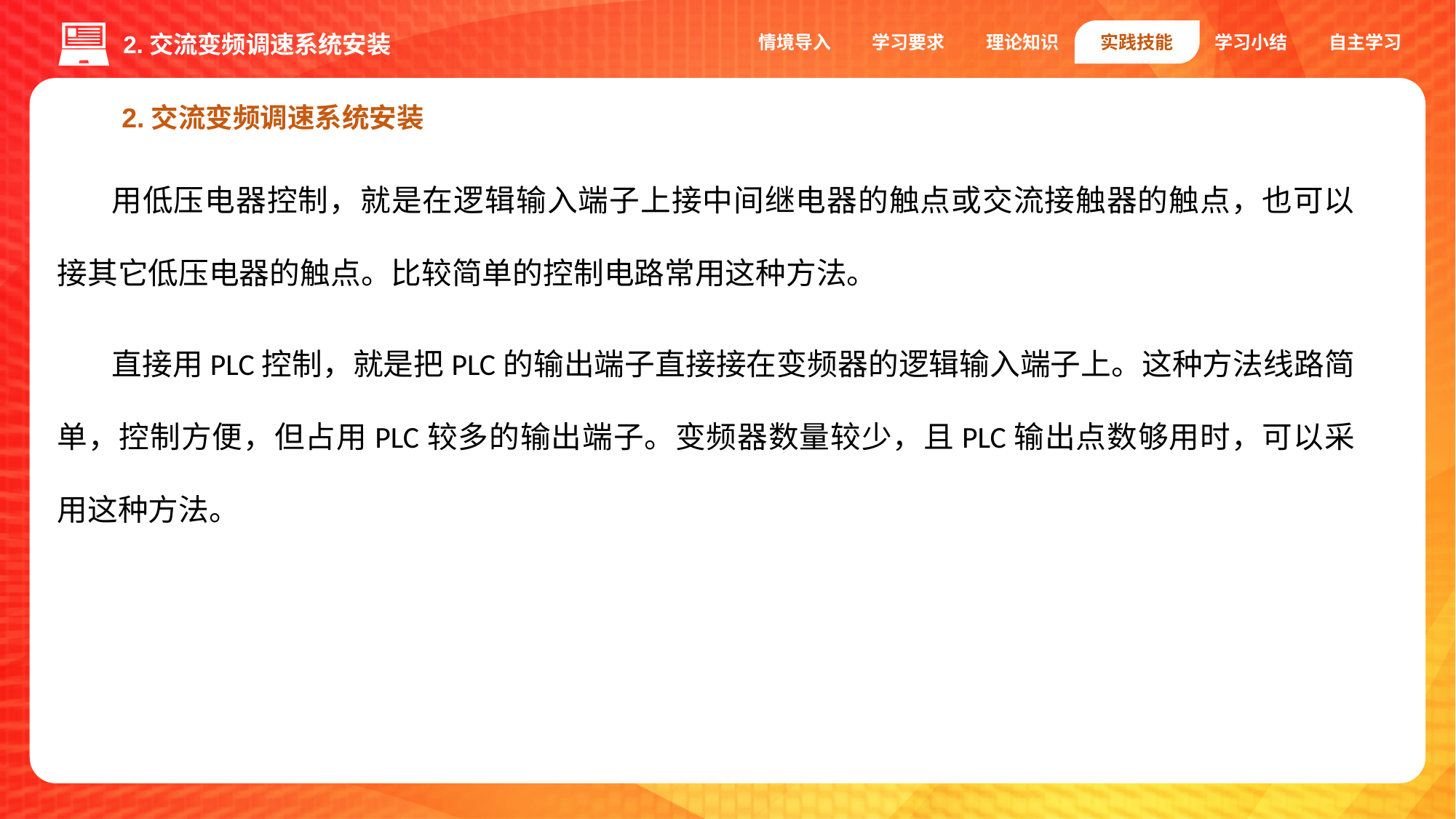

情境导入
学习要求
理论知识
实践技能
学习小结
自主学习

2.交流变频调速系统安装
2.交流变频调速系统安装
用低压电器控制，就是在逻辑输入端子上接中间继电器的触点或交流接触器的触点，也可以接其它低压电器的触点。比较简单的控制电路常用这种方法。
直接用PLC控制，就是把PLC的输出端子直接接在变频器的逻辑输入端子上。这种方法线路简单，控制方便，但占用PLC较多的输出端子。变频器数量较少，且PLC输出点数够用时，可以采用这种方法。